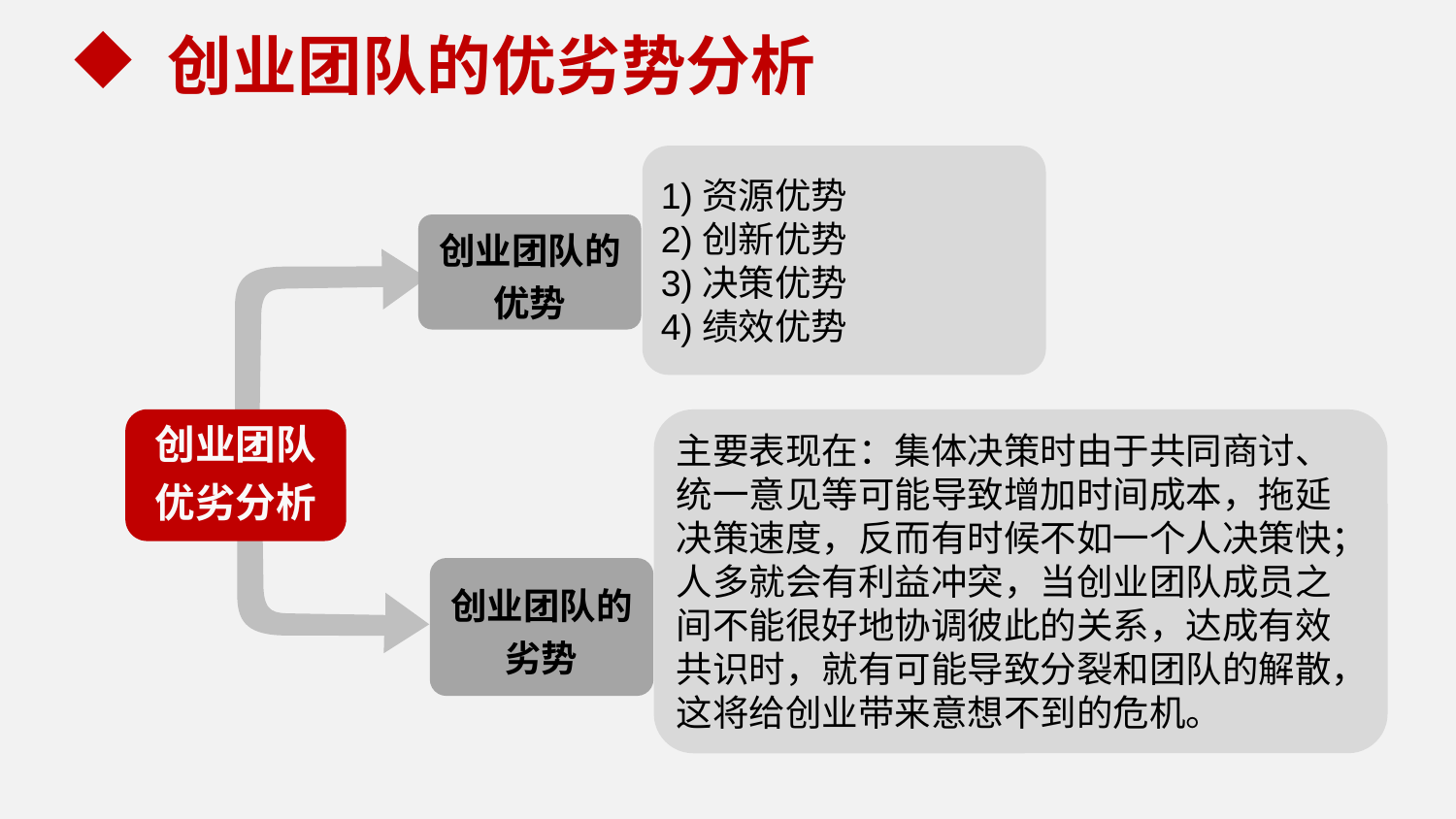

创业团队的优劣势分析
1)资源优势
2)创新优势
3)决策优势
4)绩效优势
创业团队的优势

创业团队
优劣分析
主要表现在：集体决策时由于共同商讨、统一意见等可能导致增加时间成本，拖延决策速度，反而有时候不如一个人决策快；人多就会有利益冲突，当创业团队成员之间不能很好地协调彼此的关系，达成有效共识时，就有可能导致分裂和团队的解散，这将给创业带来意想不到的危机。

创业团队的劣势